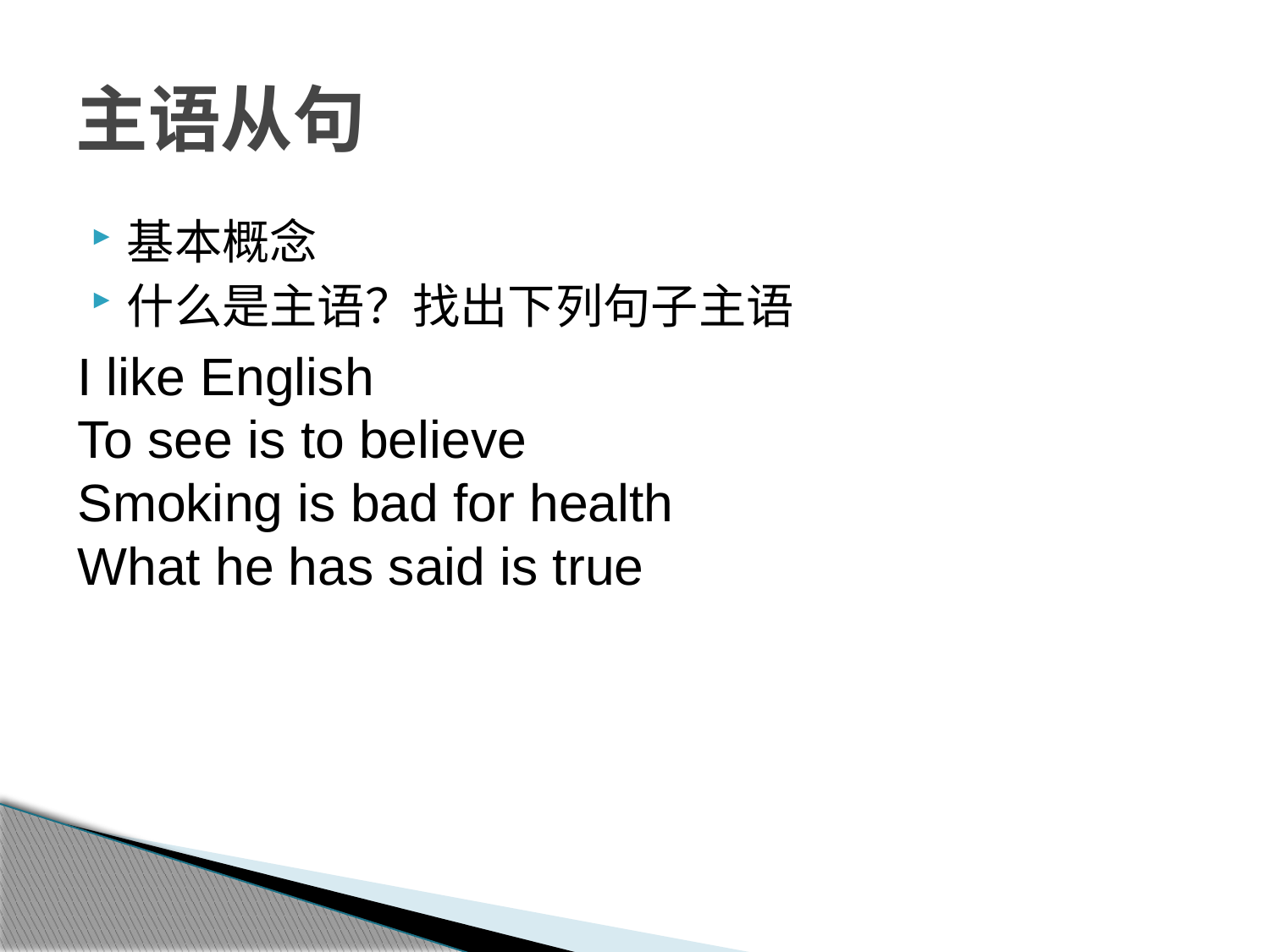

# 主语从句
基本概念
什么是主语？找出下列句子主语

I like English
To see is to believe
Smoking is bad for health
What he has said is true